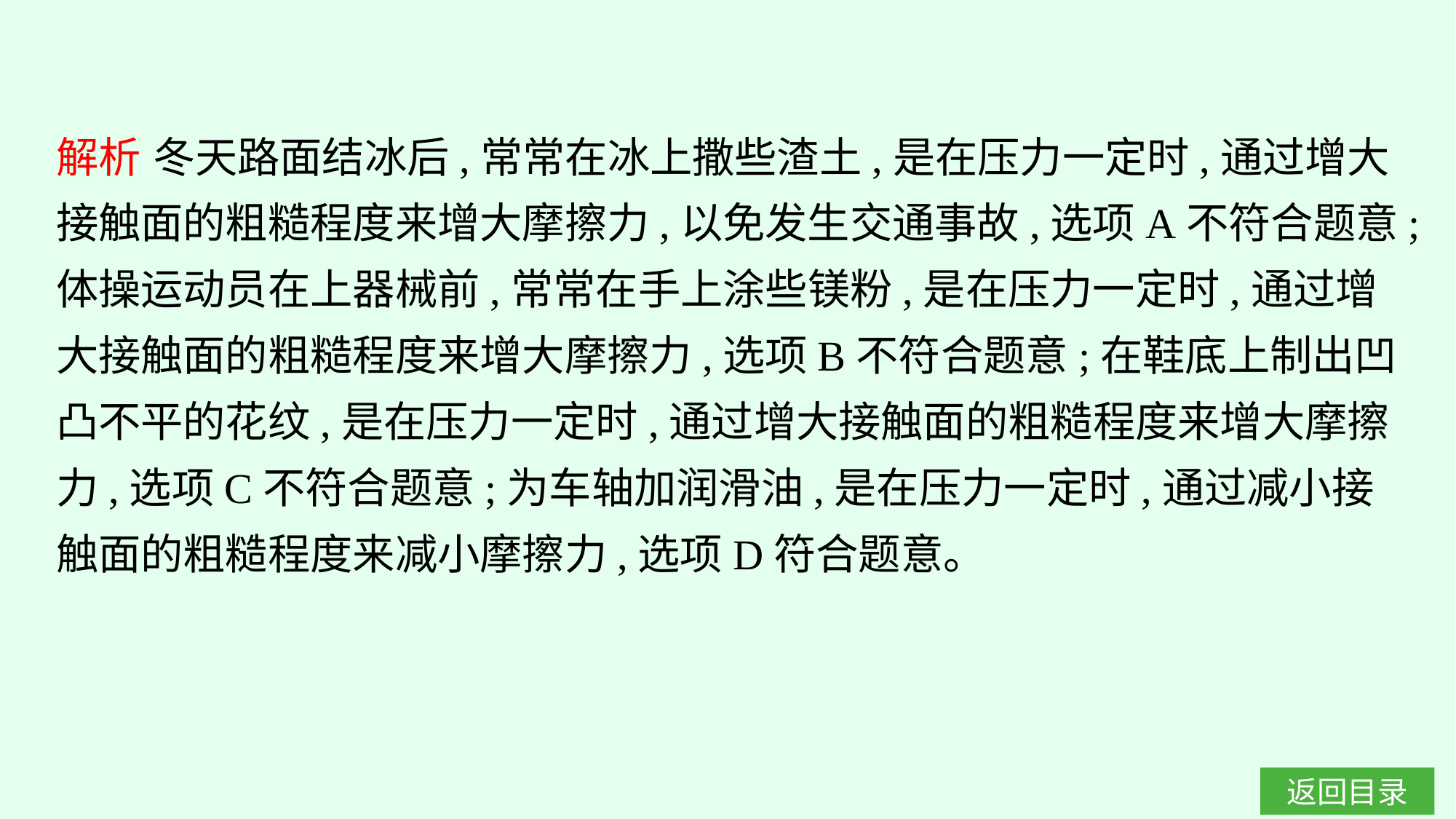

解析 冬天路面结冰后,常常在冰上撒些渣土,是在压力一定时,通过增大接触面的粗糙程度来增大摩擦力,以免发生交通事故,选项A不符合题意;体操运动员在上器械前,常常在手上涂些镁粉,是在压力一定时,通过增大接触面的粗糙程度来增大摩擦力,选项B不符合题意;在鞋底上制出凹凸不平的花纹,是在压力一定时,通过增大接触面的粗糙程度来增大摩擦力,选项C不符合题意;为车轴加润滑油,是在压力一定时,通过减小接触面的粗糙程度来减小摩擦力,选项D符合题意。